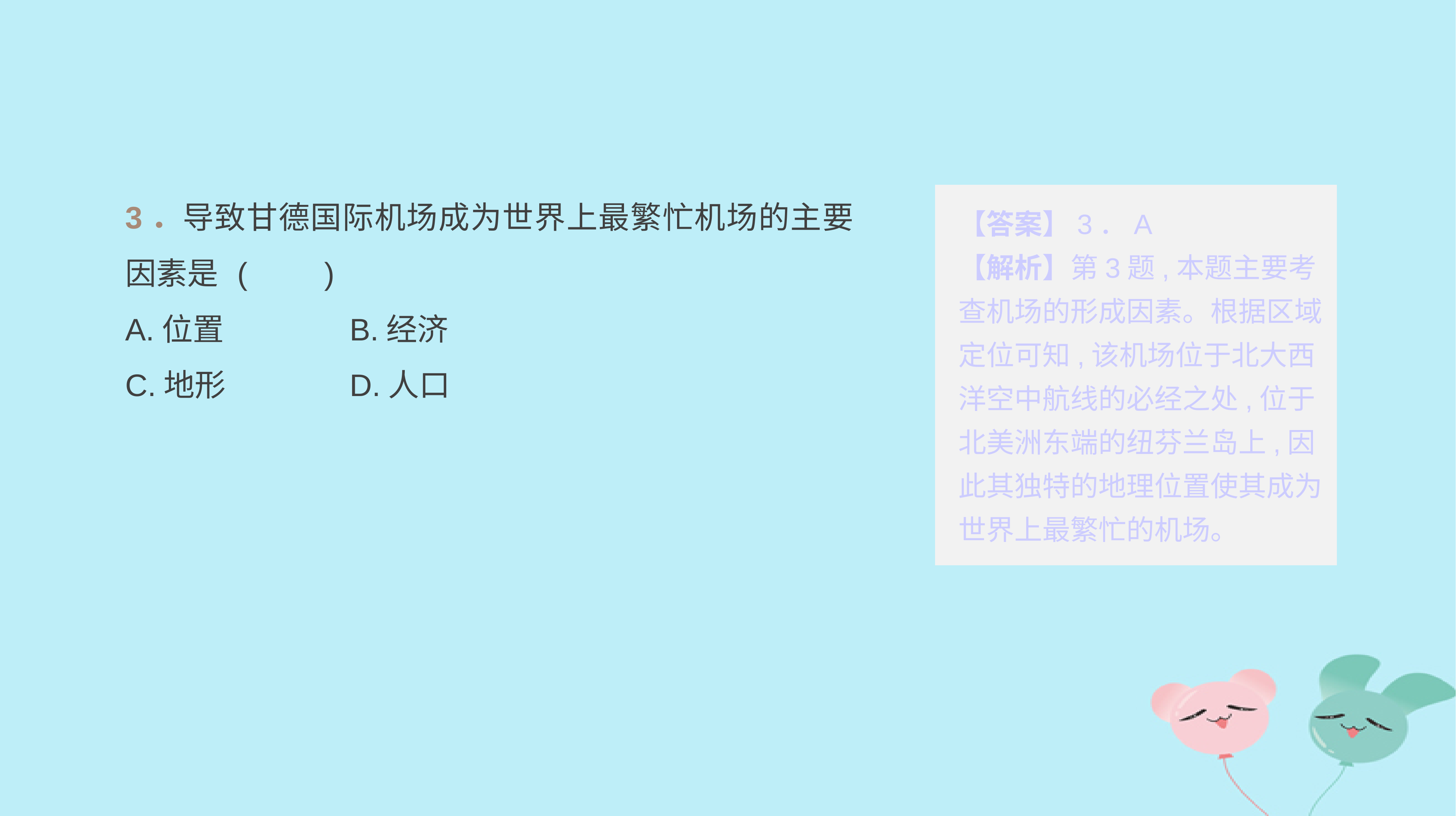

3．导致甘德国际机场成为世界上最繁忙机场的主要因素是	(　　)
A.位置	               B.经济
C.地形	               D.人口

【答案】3．A
【解析】第3题,本题主要考查机场的形成因素。根据区域定位可知,该机场位于北大西洋空中航线的必经之处,位于北美洲东端的纽芬兰岛上,因此其独特的地理位置使其成为世界上最繁忙的机场。